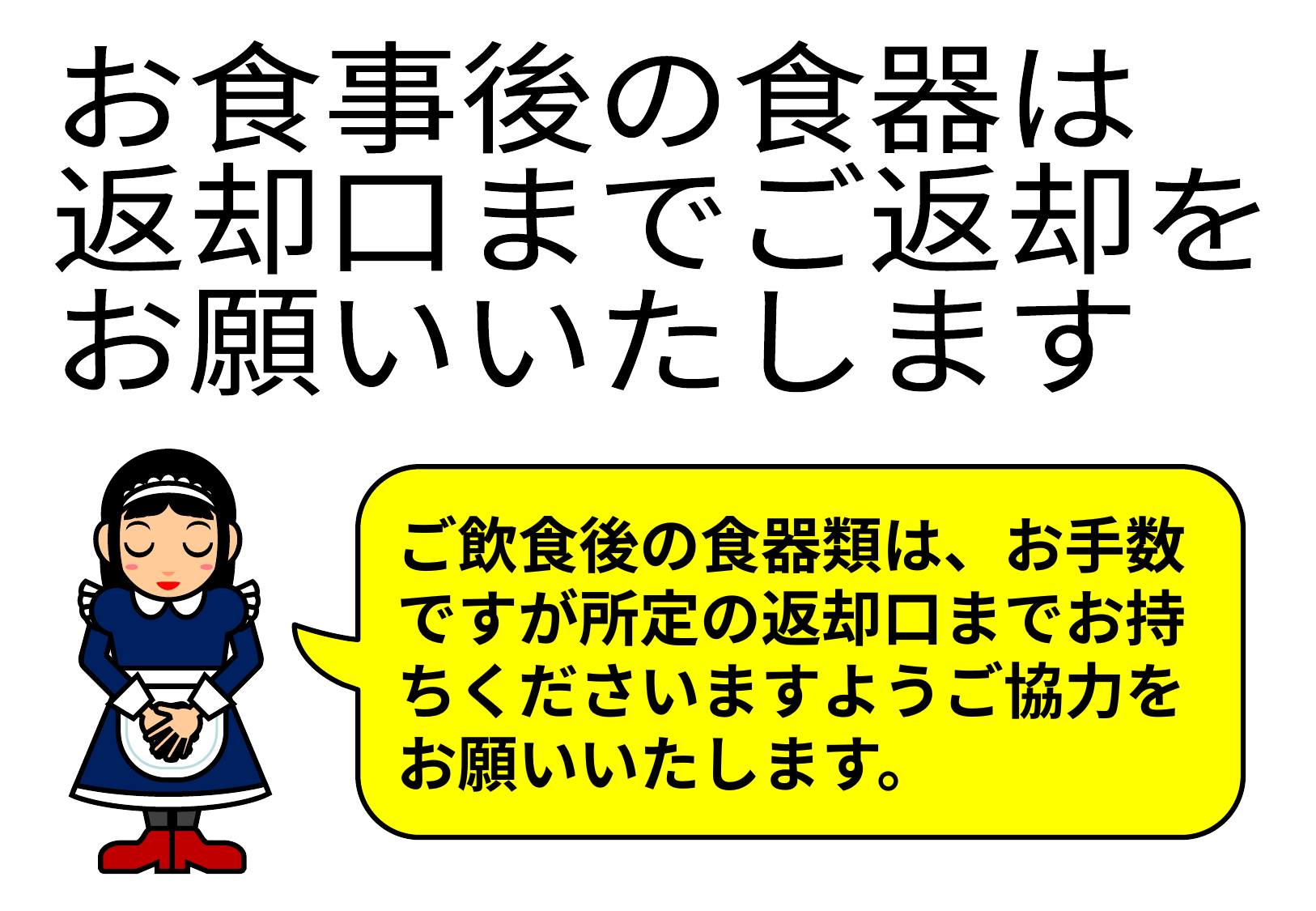

お食事後の食器は
返却口までご返却を
お願いいたします

ご飲食後の食器類は、お手数ですが所定の返却口までお持ちくださいますようご協力をお願いいたします。